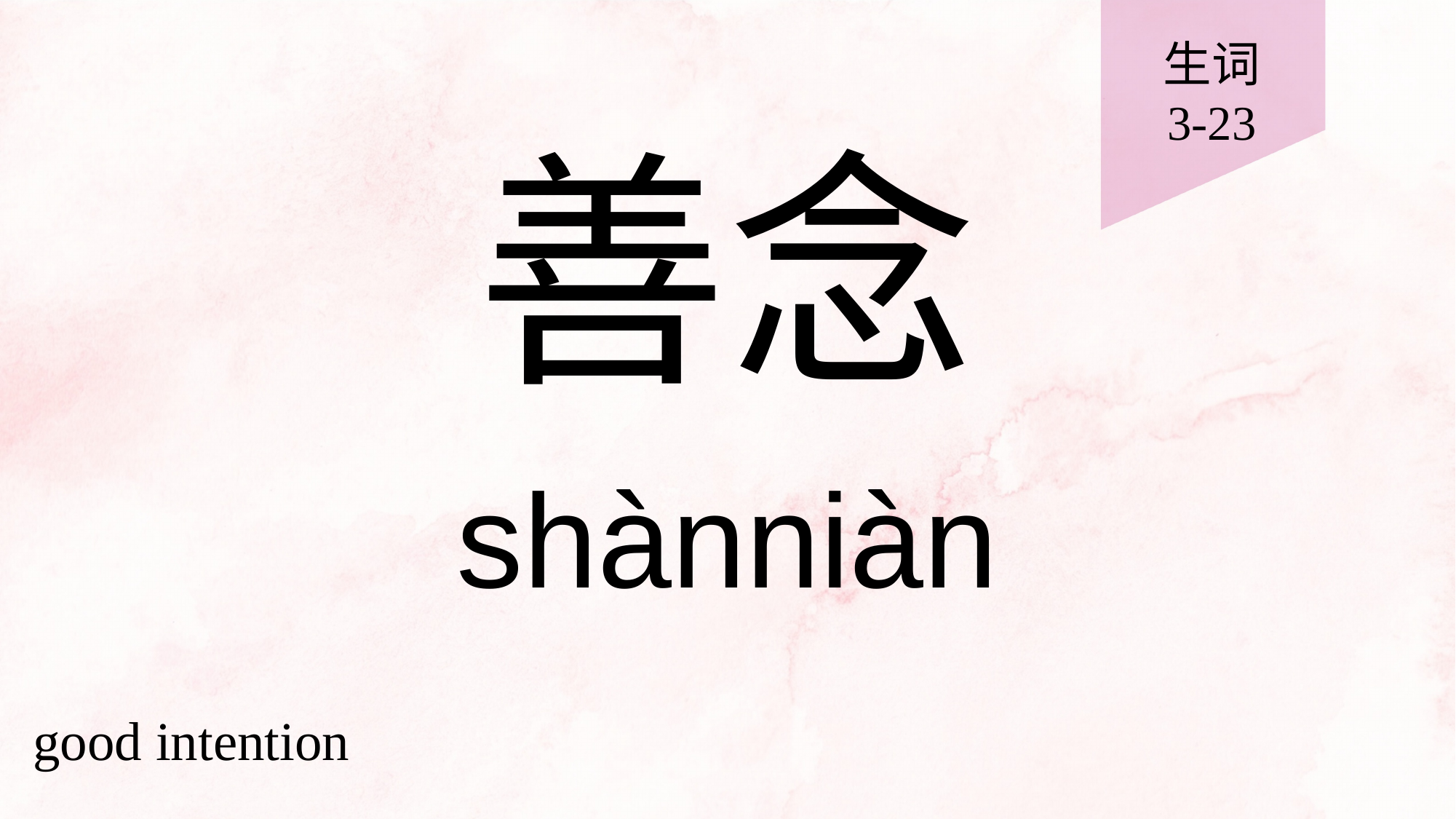

生词
3-23
# 善念
shànniàn
good intention